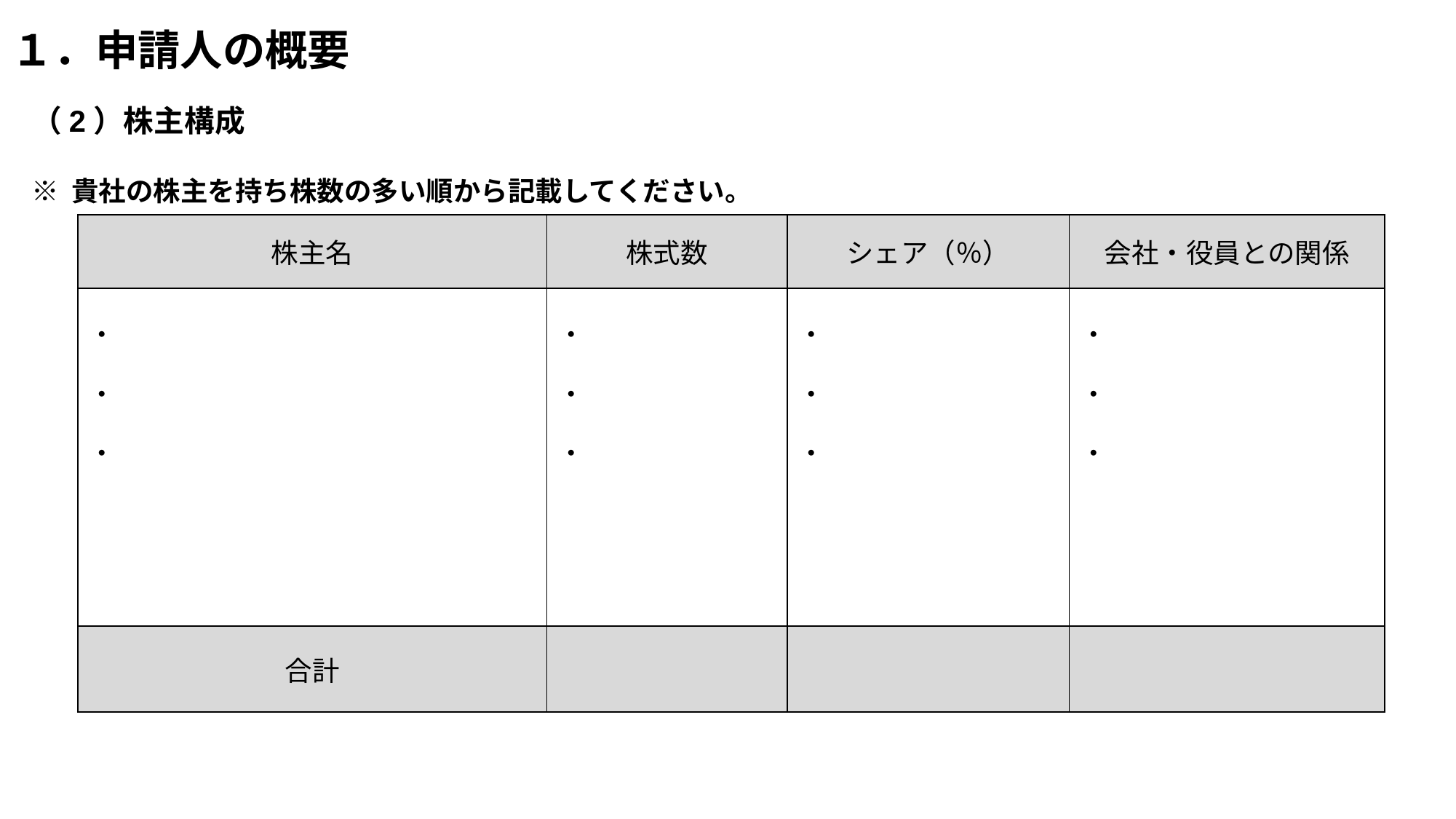

１．申請人の概要
（2）株主構成

※ 貴社の株主を持ち株数の多い順から記載してください。
| 株主名 | 株式数 | シェア（％） | 会社・役員との関係 |
| --- | --- | --- | --- |
| ・ ・ ・ | ・ ・ ・ | ・ ・ ・ | ・ ・ ・ |
| 合計 |  |  |  |